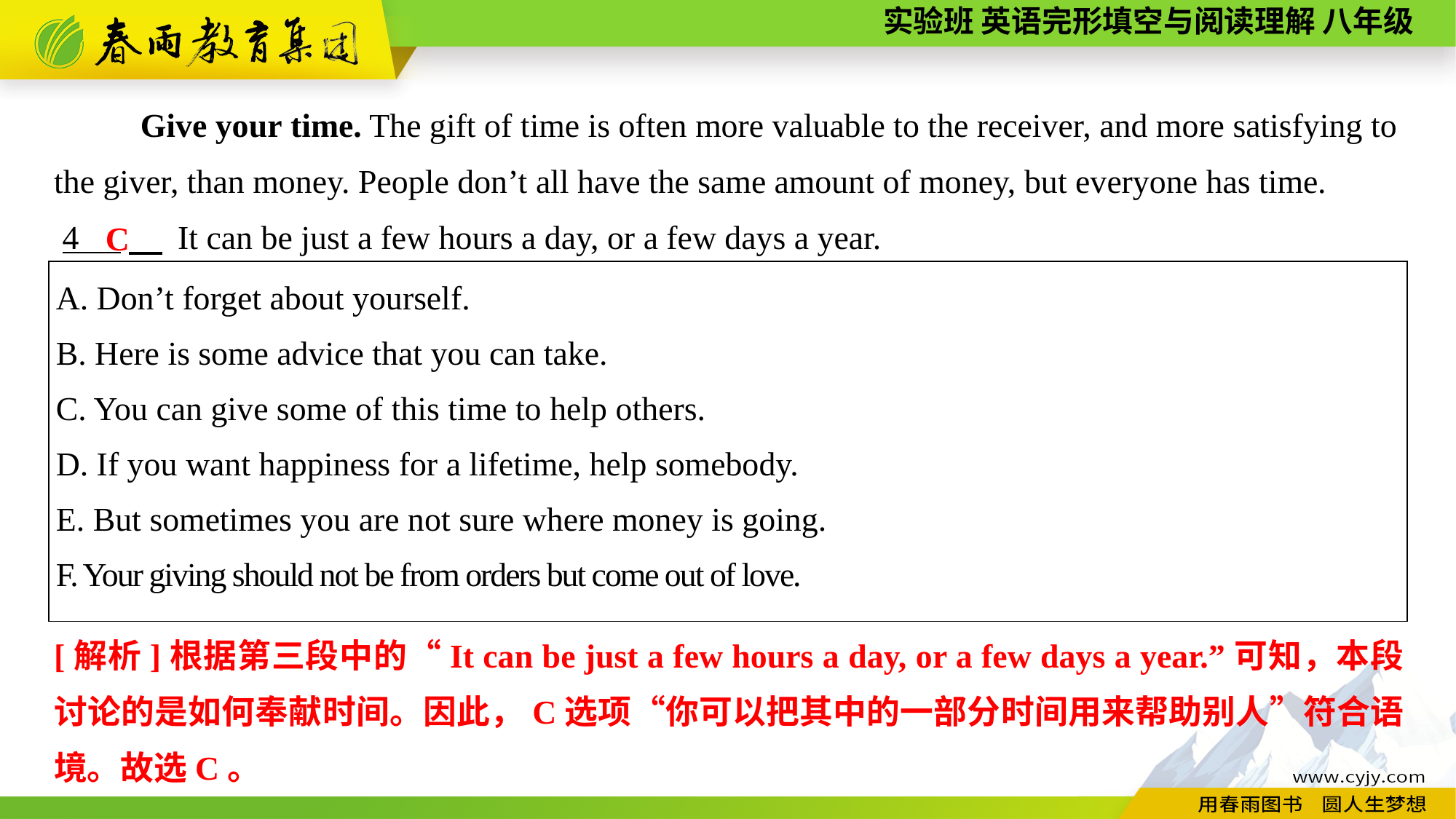

Give your time. The gift of time is often more valuable to the receiver, and more satisfying to the giver, than money. People don’t all have the same amount of money, but everyone has time.
 4     　 It can be just a few hours a day, or a few days a year.
C
| A. Don’t forget about yourself. B. Here is some advice that you can take. C. You can give some of this time to help others. D. If you want happiness for a lifetime, help somebody. E. But sometimes you are not sure where money is going. F. Your giving should not be from orders but come out of love. |
| --- |
[解析]根据第三段中的“It can be just a few hours a day, or a few days a year.”可知，本段讨论的是如何奉献时间。因此，C选项“你可以把其中的一部分时间用来帮助别人”符合语境。故选C。